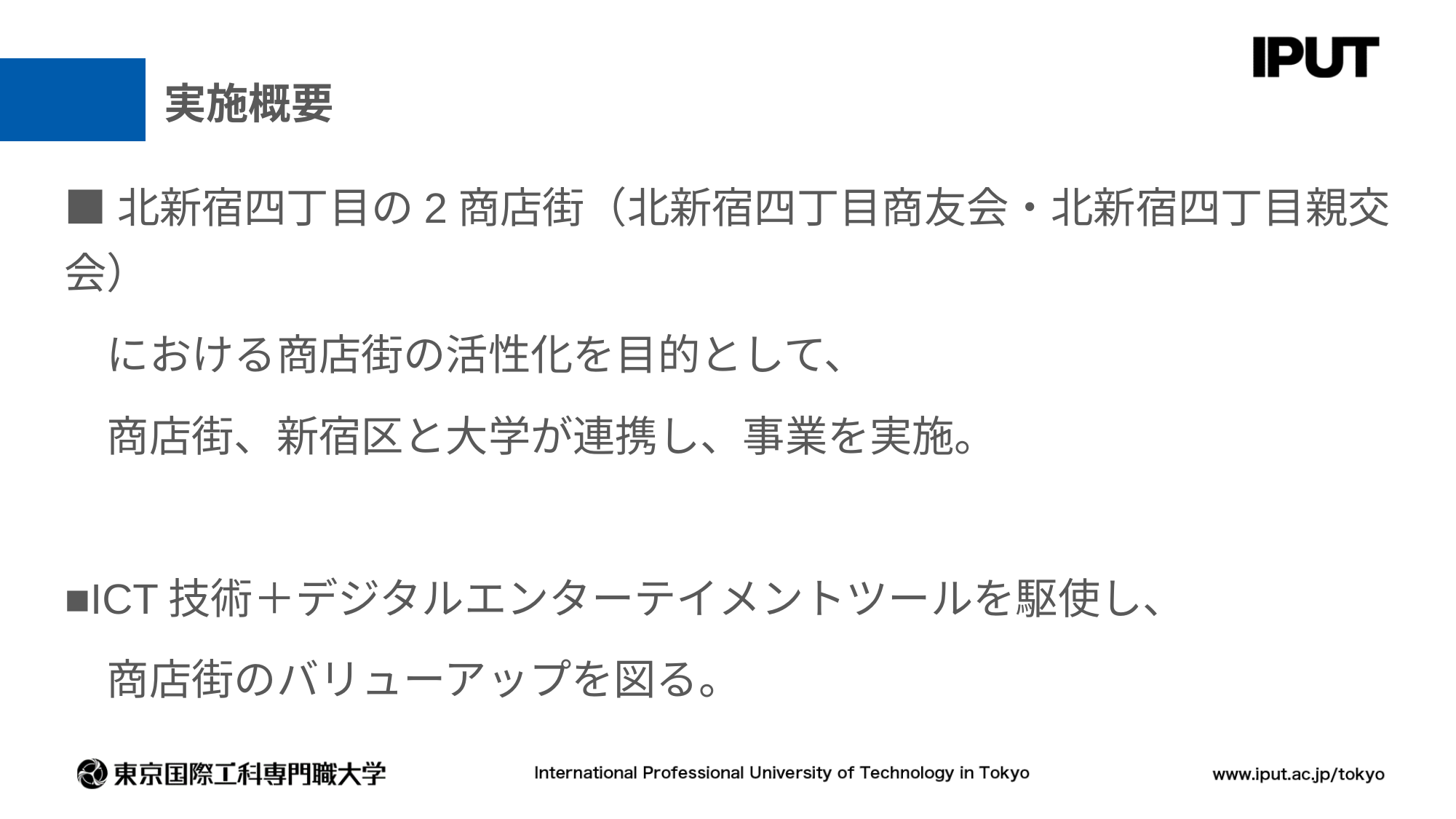

# 実施概要
■北新宿四丁目の2商店街（北新宿四丁目商友会・北新宿四丁目親交会）
　における商店街の活性化を目的として、
　商店街、新宿区と大学が連携し、事業を実施。

■ICT技術＋デジタルエンターテイメントツールを駆使し、
　商店街のバリューアップを図る。